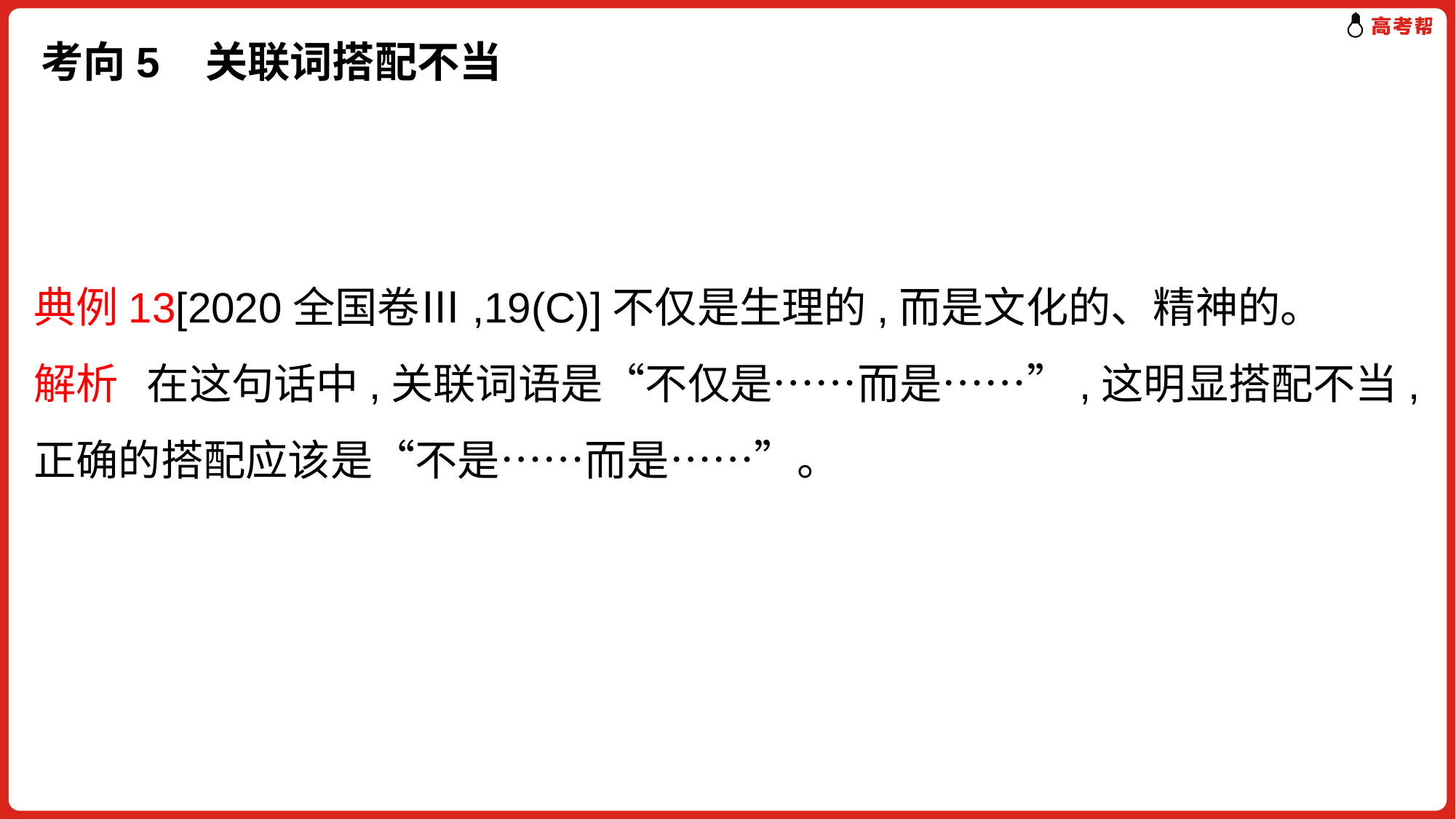

# 考向5   关联词搭配不当
典例13[2020全国卷Ⅲ,19(C)]不仅是生理的,而是文化的、精神的。
解析   在这句话中,关联词语是“不仅是……而是……”,这明显搭配不当,正确的搭配应该是“不是……而是……”。